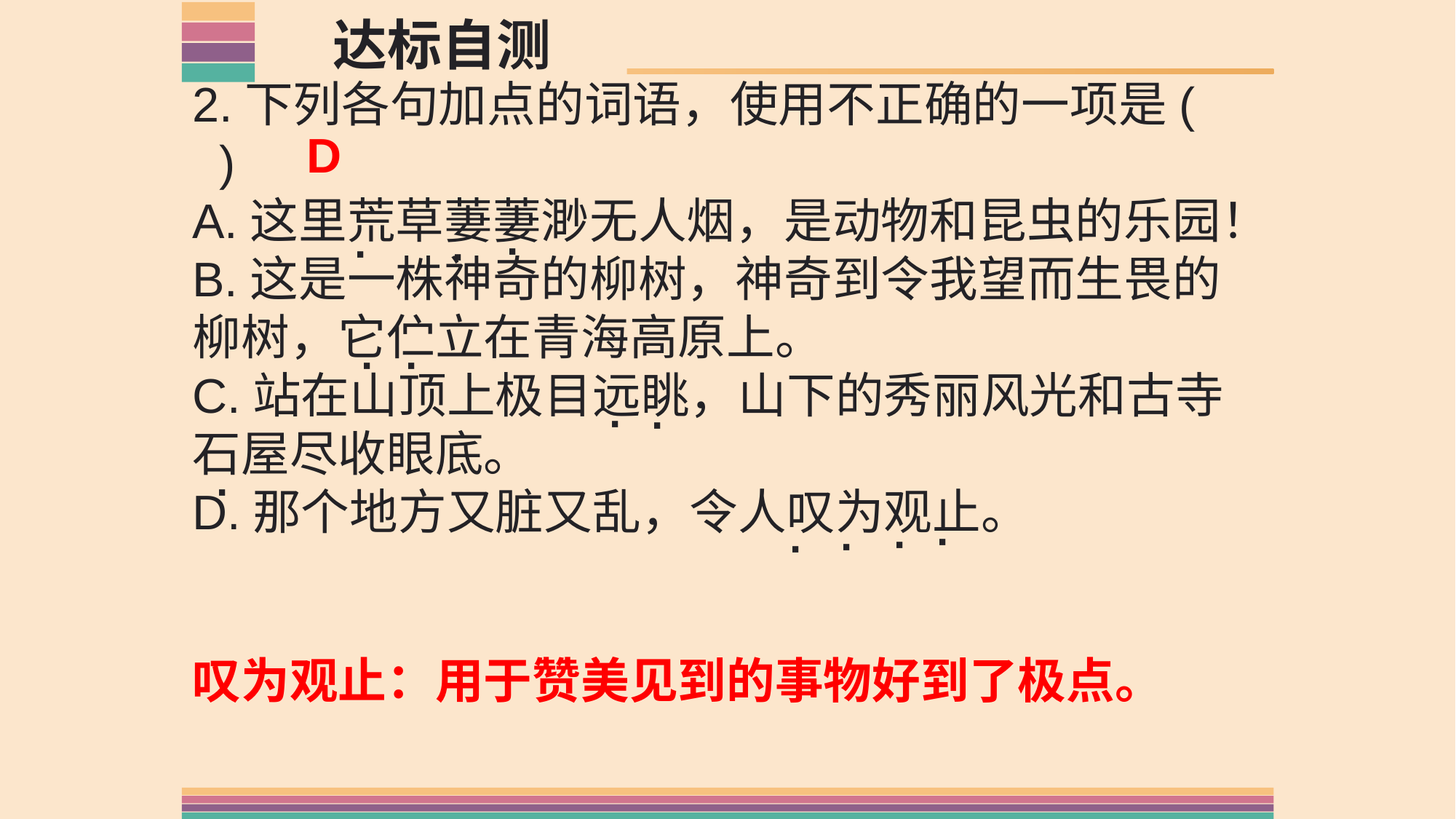

达标自测
2.下列各句加点的词语，使用不正确的一项是(        )
A.这里荒草萋萋渺无人烟，是动物和昆虫的乐园！
B.这是一株神奇的柳树，神奇到令我望而生畏的柳树，它伫立在青海高原上。
C.站在山顶上极目远眺，山下的秀丽风光和古寺石屋尽收眼底。
D.那个地方又脏又乱，令人叹为观止。

D
·
·
·
·
·
·
·
·
·
·
·
·
叹为观止：用于赞美见到的事物好到了极点。